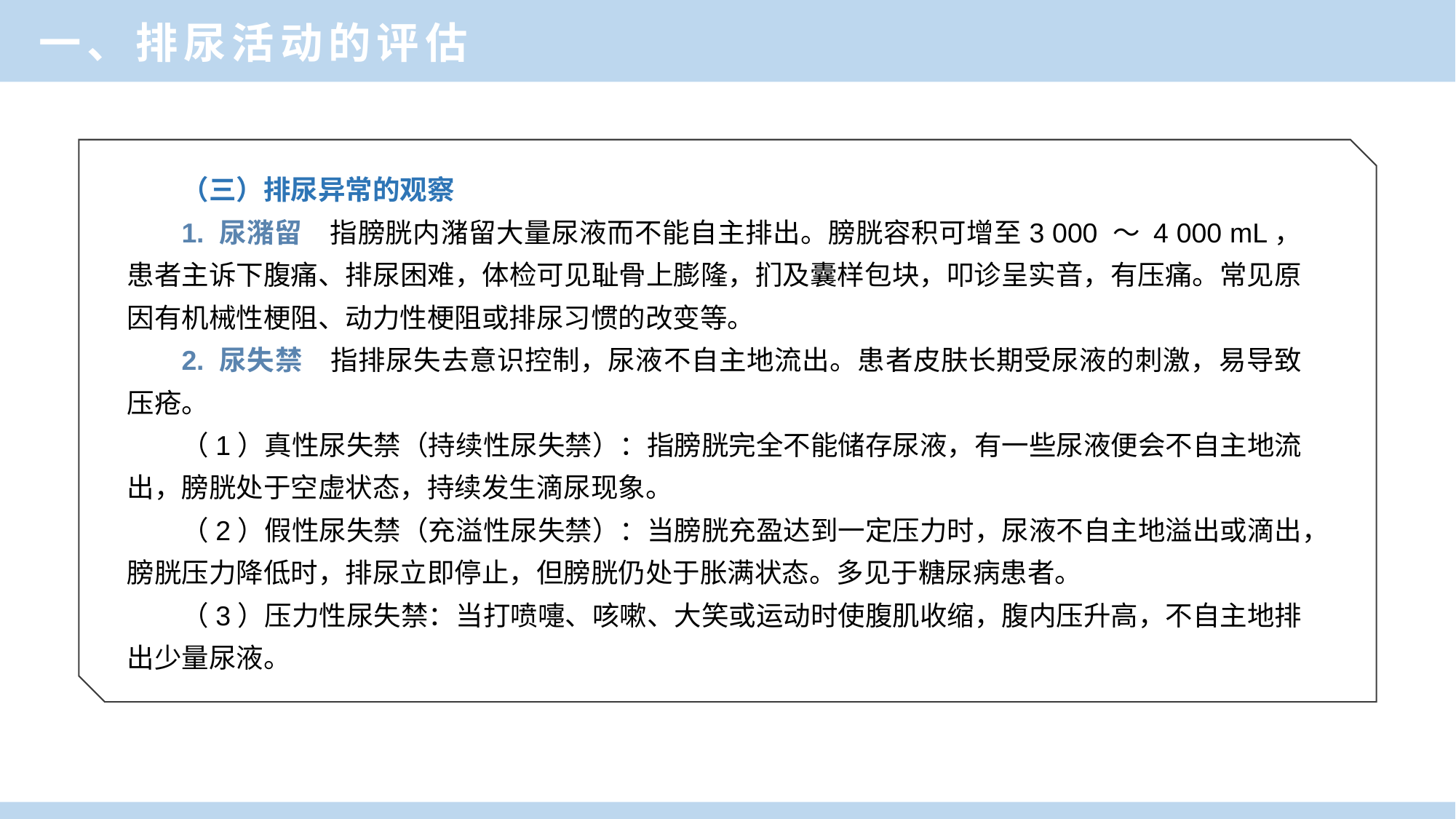

一、排尿活动的评估

（三）排尿异常的观察
1. 尿潴留　指膀胱内潴留大量尿液而不能自主排出。膀胱容积可增至3 000 ～ 4 000 mL，患者主诉下腹痛、排尿困难，体检可见耻骨上膨隆，扪及囊样包块，叩诊呈实音，有压痛。常见原因有机械性梗阻、动力性梗阻或排尿习惯的改变等。
2. 尿失禁　指排尿失去意识控制，尿液不自主地流出。患者皮肤长期受尿液的刺激，易导致压疮。
（1）真性尿失禁（持续性尿失禁）：指膀胱完全不能储存尿液，有一些尿液便会不自主地流出，膀胱处于空虚状态，持续发生滴尿现象。
（2）假性尿失禁（充溢性尿失禁）：当膀胱充盈达到一定压力时，尿液不自主地溢出或滴出，膀胱压力降低时，排尿立即停止，但膀胱仍处于胀满状态。多见于糖尿病患者。
（3）压力性尿失禁：当打喷嚏、咳嗽、大笑或运动时使腹肌收缩，腹内压升高，不自主地排出少量尿液。